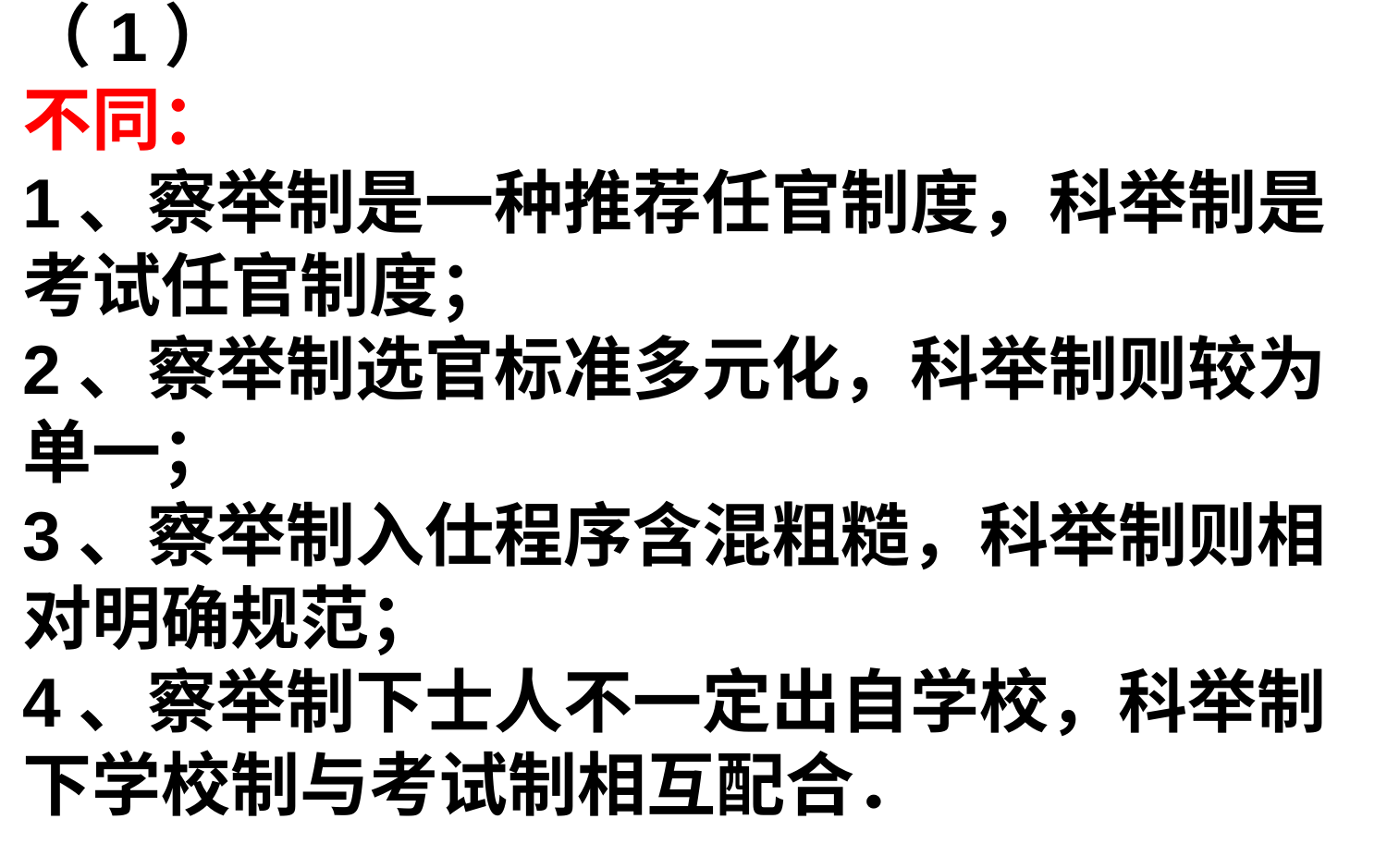

（1）
不同：
1、察举制是一种推荐任官制度，科举制是考试任官制度；
2、察举制选官标准多元化，科举制则较为单一；
3、察举制入仕程序含混粗糙，科举制则相对明确规范；
4、察举制下士人不一定出自学校，科举制下学校制与考试制相互配合．